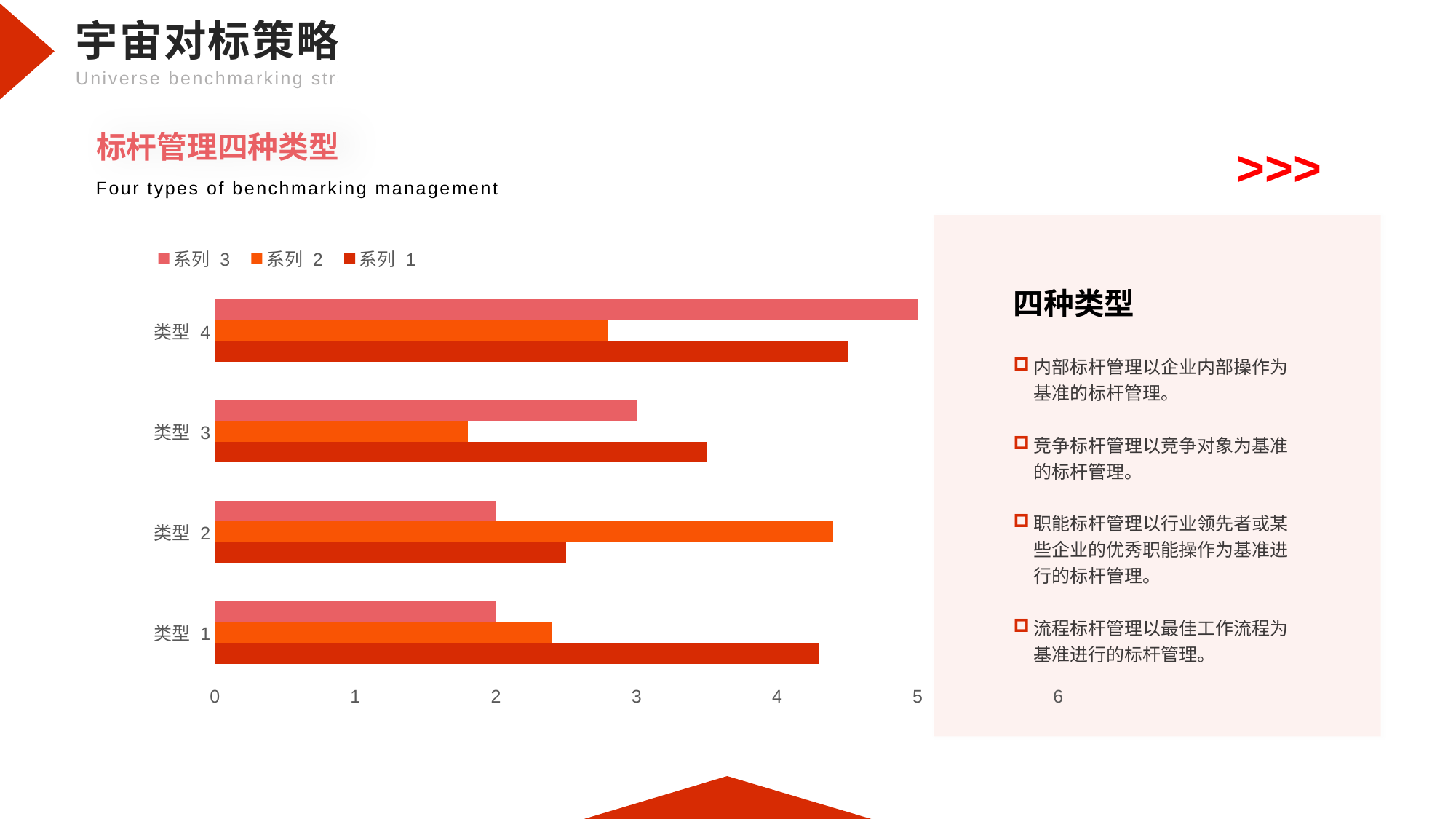

标杆管理四种类型
>>>
Four types of benchmarking management

### Chart

| Category | 系列 1 | 系列 2 | 系列 3 |
|---|---|---|---|
| 类型 1 | 4.3 | 2.4 | 2.0 |
| 类型 2 | 2.5 | 4.4 | 2.0 |
| 类型 3 | 3.5 | 1.8 | 3.0 |
| 类型 4 | 4.5 | 2.8 | 5.0 |
四种类型
内部标杆管理以企业内部操作为基准的标杆管理。

竞争标杆管理以竞争对象为基准的标杆管理。

职能标杆管理以行业领先者或某些企业的优秀职能操作为基准进行的标杆管理。

流程标杆管理以最佳工作流程为基准进行的标杆管理。